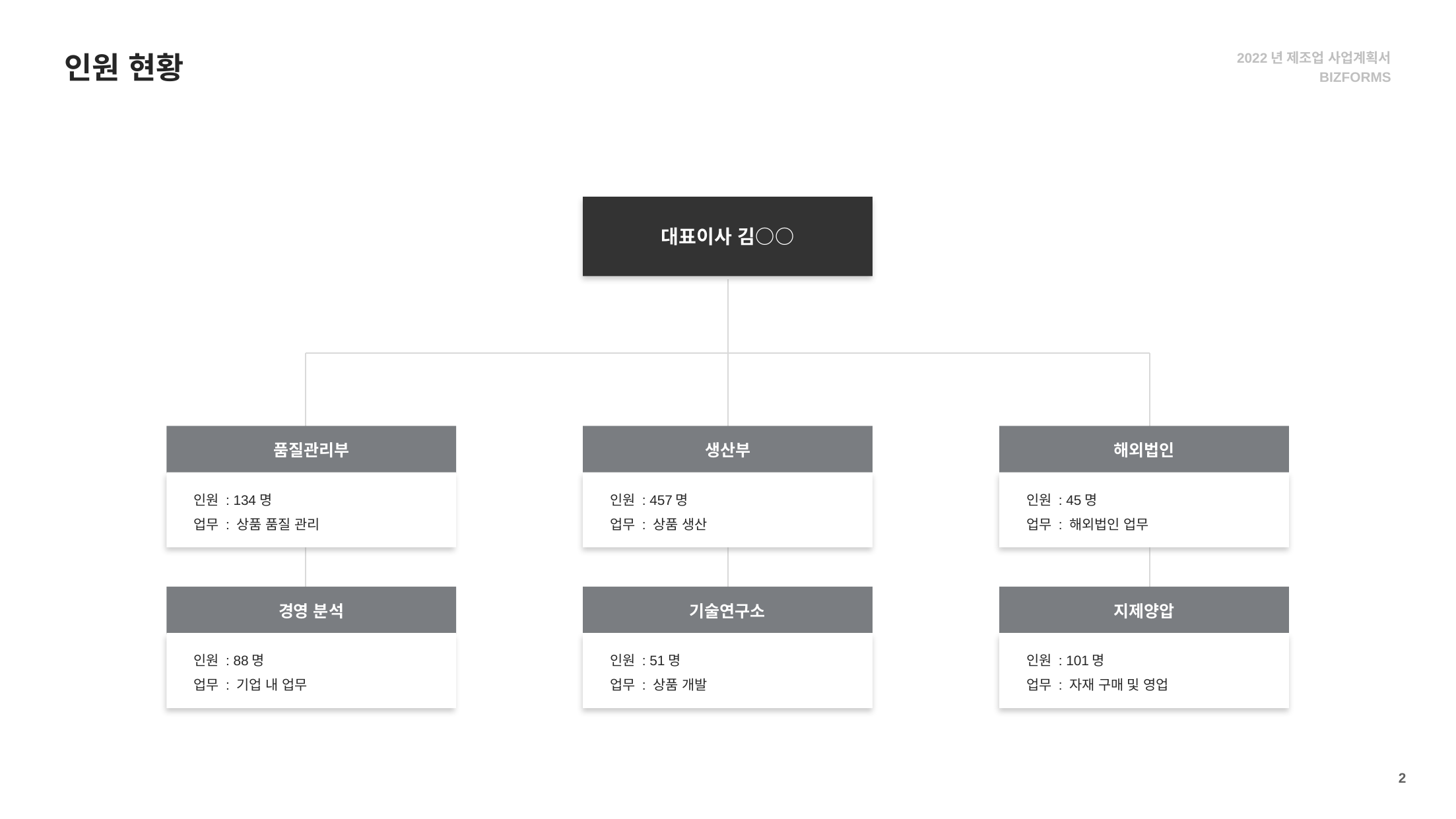

2022년 제조업 사업계획서
BIZFORMS
인원 현황
대표이사 김○○
품질관리부

인원 : 134명
업무 : 상품 품질 관리
생산부

인원 : 457명
업무 : 상품 생산
해외법인

인원 : 45명
업무 : 해외법인 업무
경영 분석

인원 : 88명
업무 : 기업 내 업무
기술연구소

인원 : 51명
업무 : 상품 개발
지제양압

인원 : 101명
업무 : 자재 구매 및 영업
2